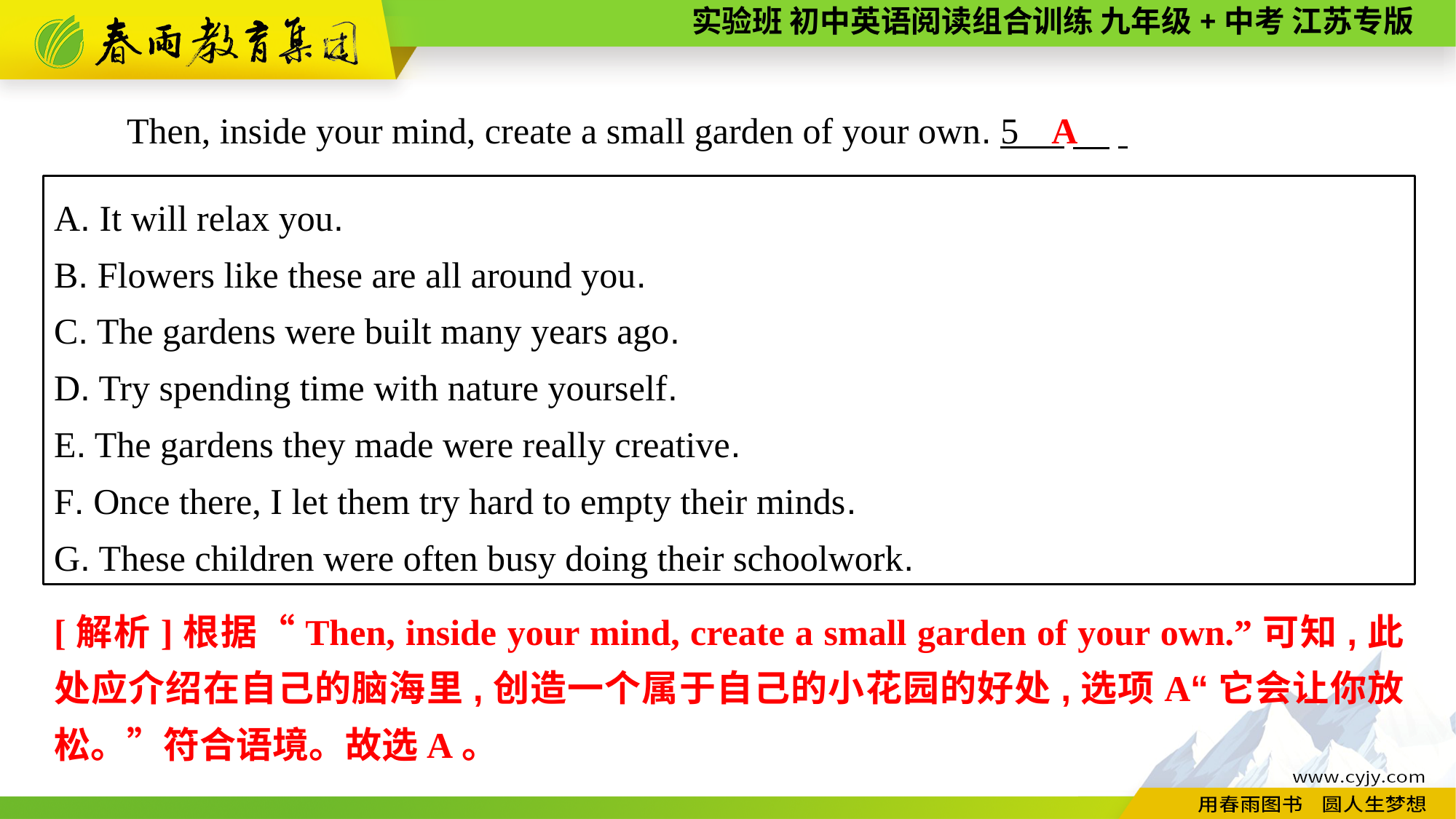

A
Then, inside your mind, create a small garden of your own. 5     　.
A. It will relax you.
B. Flowers like these are all around you.
C. The gardens were built many years ago.
D. Try spending time with nature yourself.
E. The gardens they made were really creative.
F. Once there, I let them try hard to empty their minds.
G. These children were often busy doing their schoolwork.
[解析]根据“Then, inside your mind, create a small garden of your own.”可知,此处应介绍在自己的脑海里,创造一个属于自己的小花园的好处,选项A“它会让你放松。”符合语境。故选A。